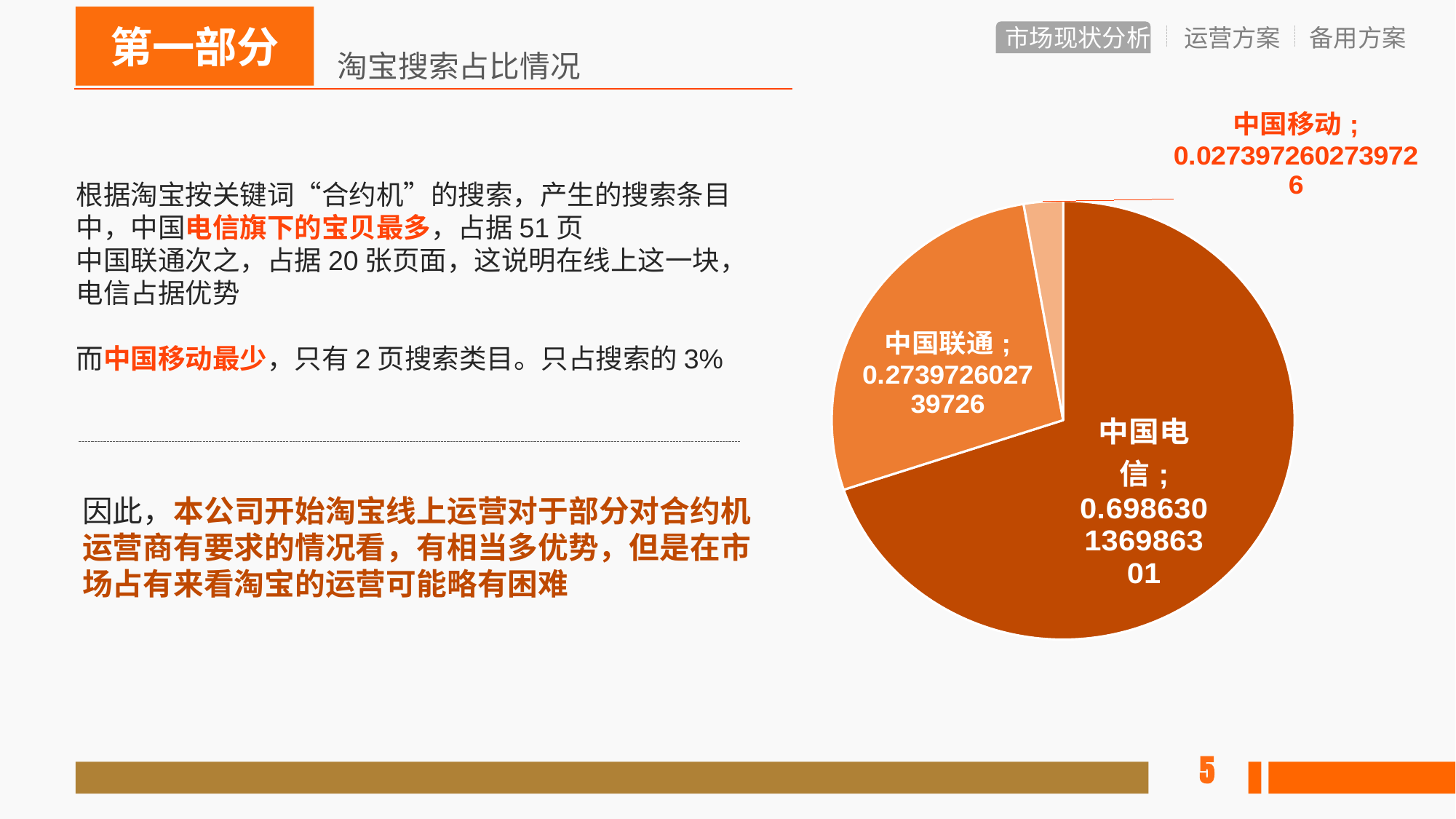

淘宝搜索占比情况

### Chart

| Category | 销售额 |
|---|---|
| 中国电信 | 0.698630136986301 |
| 中国联通 | 0.273972602739726 |
| 中国移动 | 0.0273972602739726 |
根据淘宝按关键词“合约机”的搜索，产生的搜索条目中，中国电信旗下的宝贝最多，占据51页
中国联通次之，占据20张页面，这说明在线上这一块，电信占据优势

而中国移动最少，只有2页搜索类目。只占搜索的3%
因此，本公司开始淘宝线上运营对于部分对合约机
运营商有要求的情况看，有相当多优势，但是在市
场占有来看淘宝的运营可能略有困难